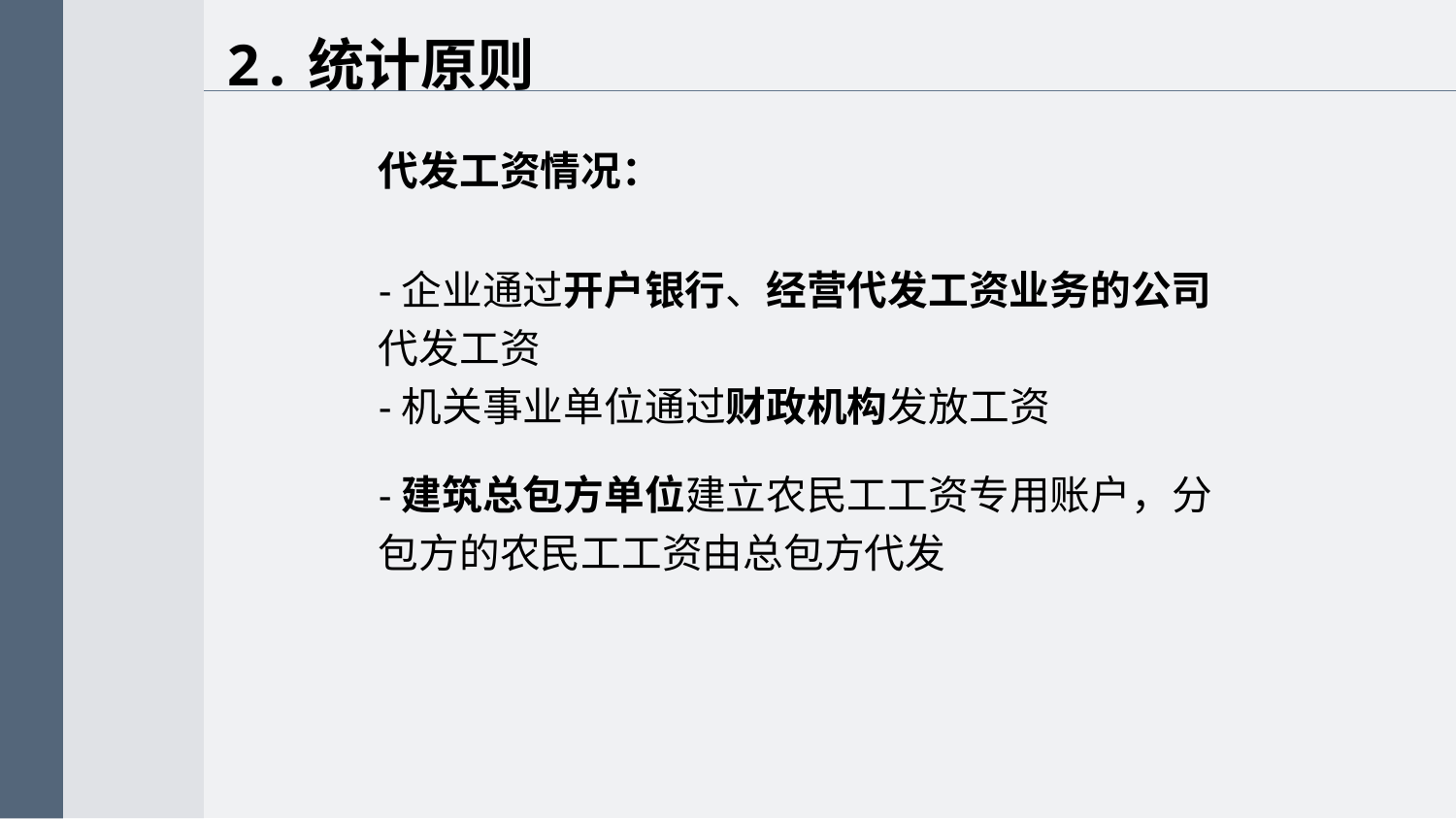

2.统计原则
代发工资情况：
-企业通过开户银行、经营代发工资业务的公司代发工资
-机关事业单位通过财政机构发放工资
-建筑总包方单位建立农民工工资专用账户，分包方的农民工工资由总包方代发